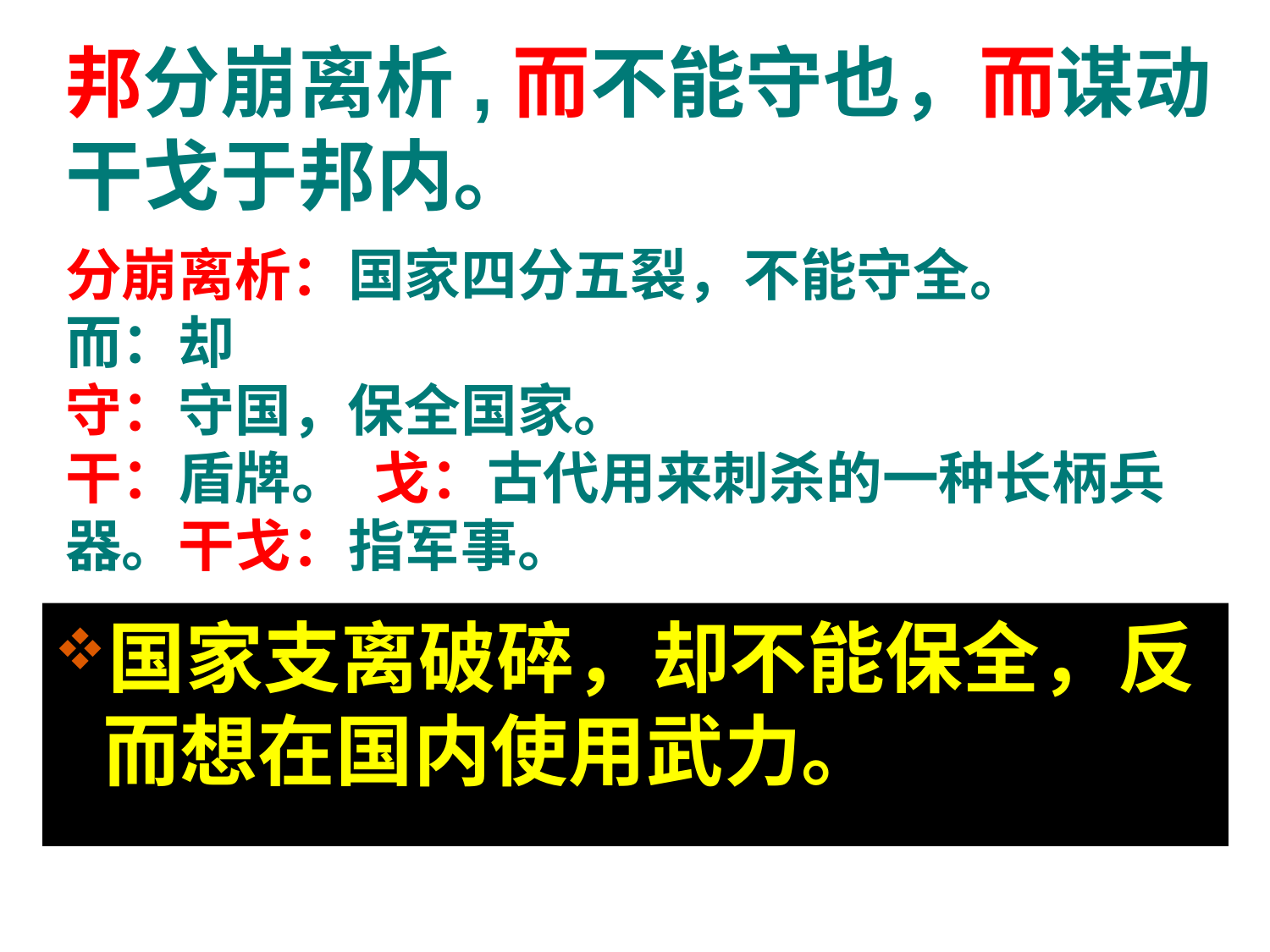

# 邦分崩离析,而不能守也，而谋动干戈于邦内。
分崩离析：国家四分五裂，不能守全。
而：却
守：守国，保全国家。
干：盾牌。  戈：古代用来刺杀的一种长柄兵器。干戈：指军事。
国家支离破碎，却不能保全，反而想在国内使用武力。